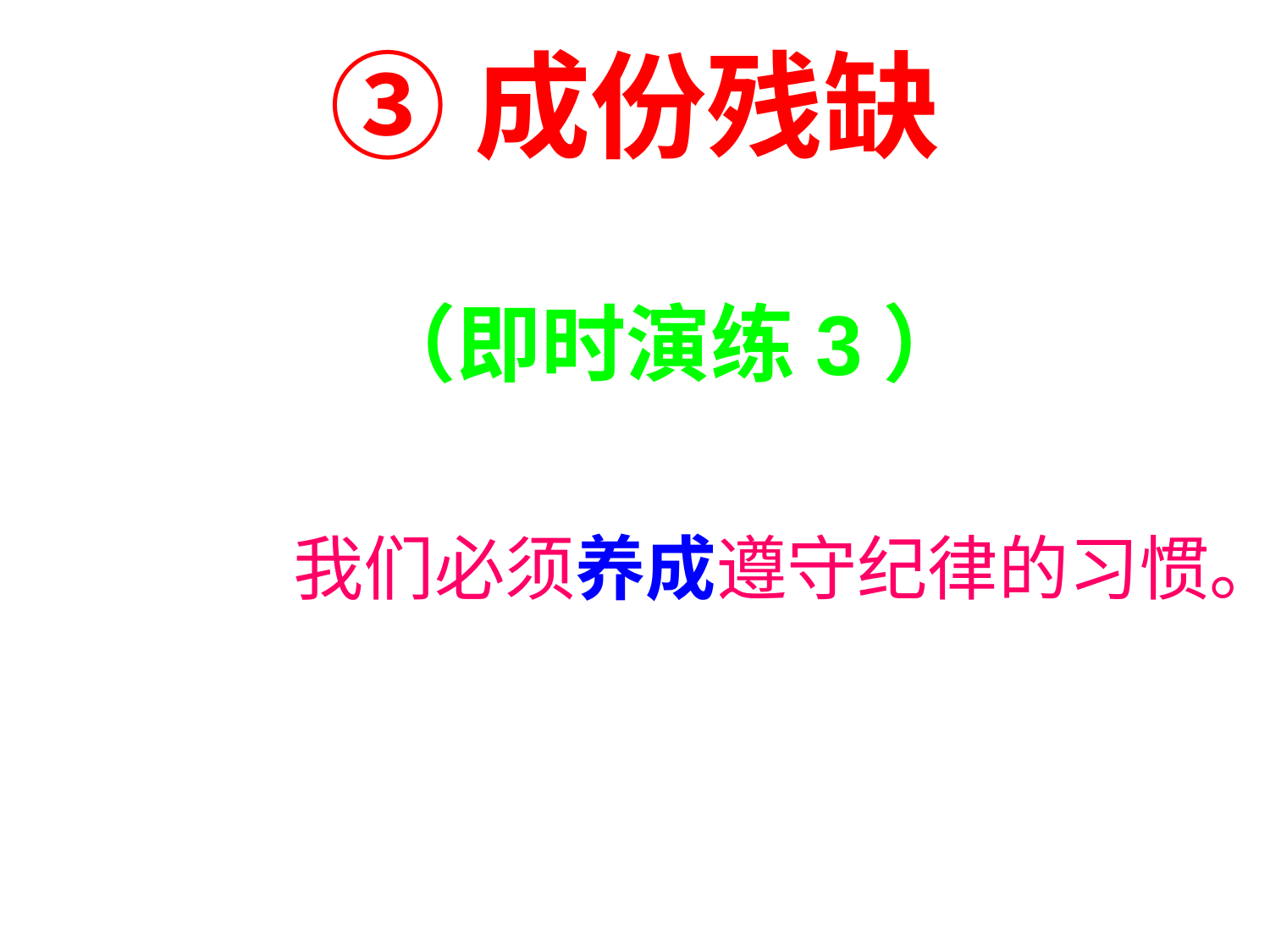

③成份残缺
（即时演练3）
         我们必须遵守纪律的习惯。
改为：我们必须养成遵守纪律的习惯。